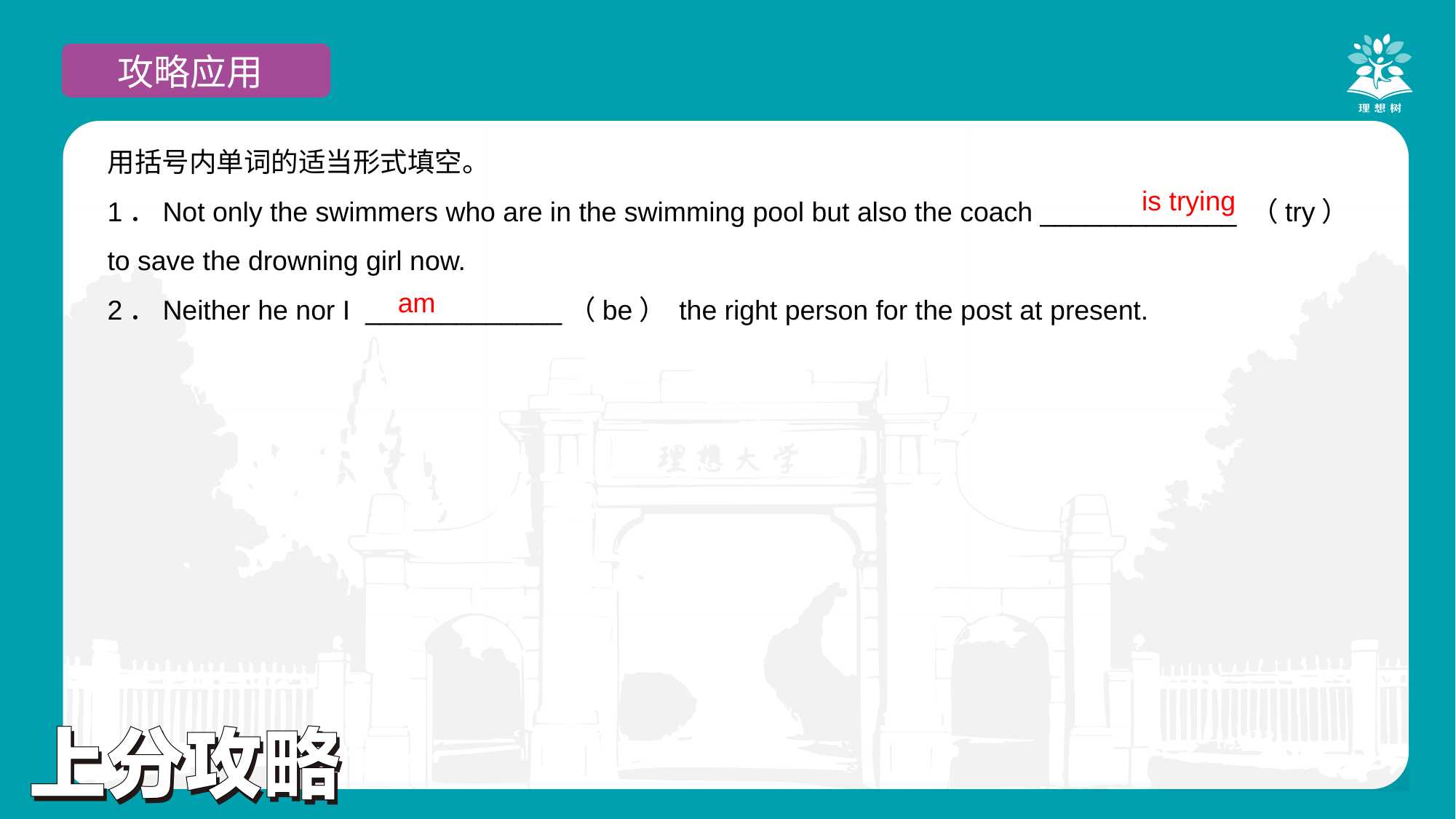

攻略应用
用括号内单词的适当形式填空。
1．Not only the swimmers who are in the swimming pool but also the coach _____________ （try） to save the drowning girl now.
2．Neither he nor I  _____________（be） the right person for the post at present.
is trying
am